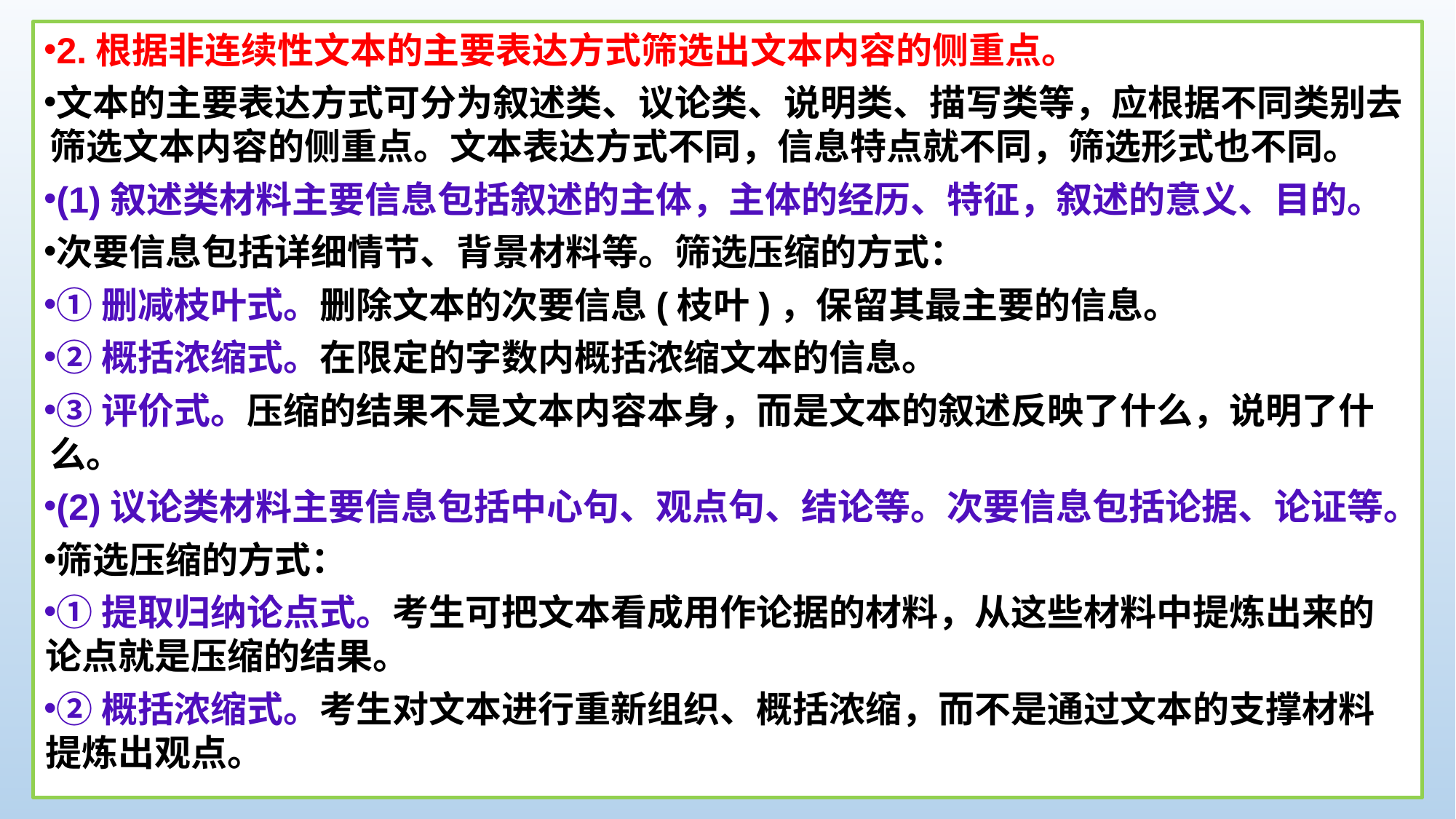

2.根据非连续性文本的主要表达方式筛选出文本内容的侧重点。
文本的主要表达方式可分为叙述类、议论类、说明类、描写类等，应根据不同类别去筛选文本内容的侧重点。文本表达方式不同，信息特点就不同，筛选形式也不同。
(1)叙述类材料主要信息包括叙述的主体，主体的经历、特征，叙述的意义、目的。
次要信息包括详细情节、背景材料等。筛选压缩的方式：
①删减枝叶式。删除文本的次要信息(枝叶)，保留其最主要的信息。
②概括浓缩式。在限定的字数内概括浓缩文本的信息。
③评价式。压缩的结果不是文本内容本身，而是文本的叙述反映了什么，说明了什么。
(2)议论类材料主要信息包括中心句、观点句、结论等。次要信息包括论据、论证等。
筛选压缩的方式：
①提取归纳论点式。考生可把文本看成用作论据的材料，从这些材料中提炼出来的论点就是压缩的结果。
②概括浓缩式。考生对文本进行重新组织、概括浓缩，而不是通过文本的支撑材料提炼出观点。